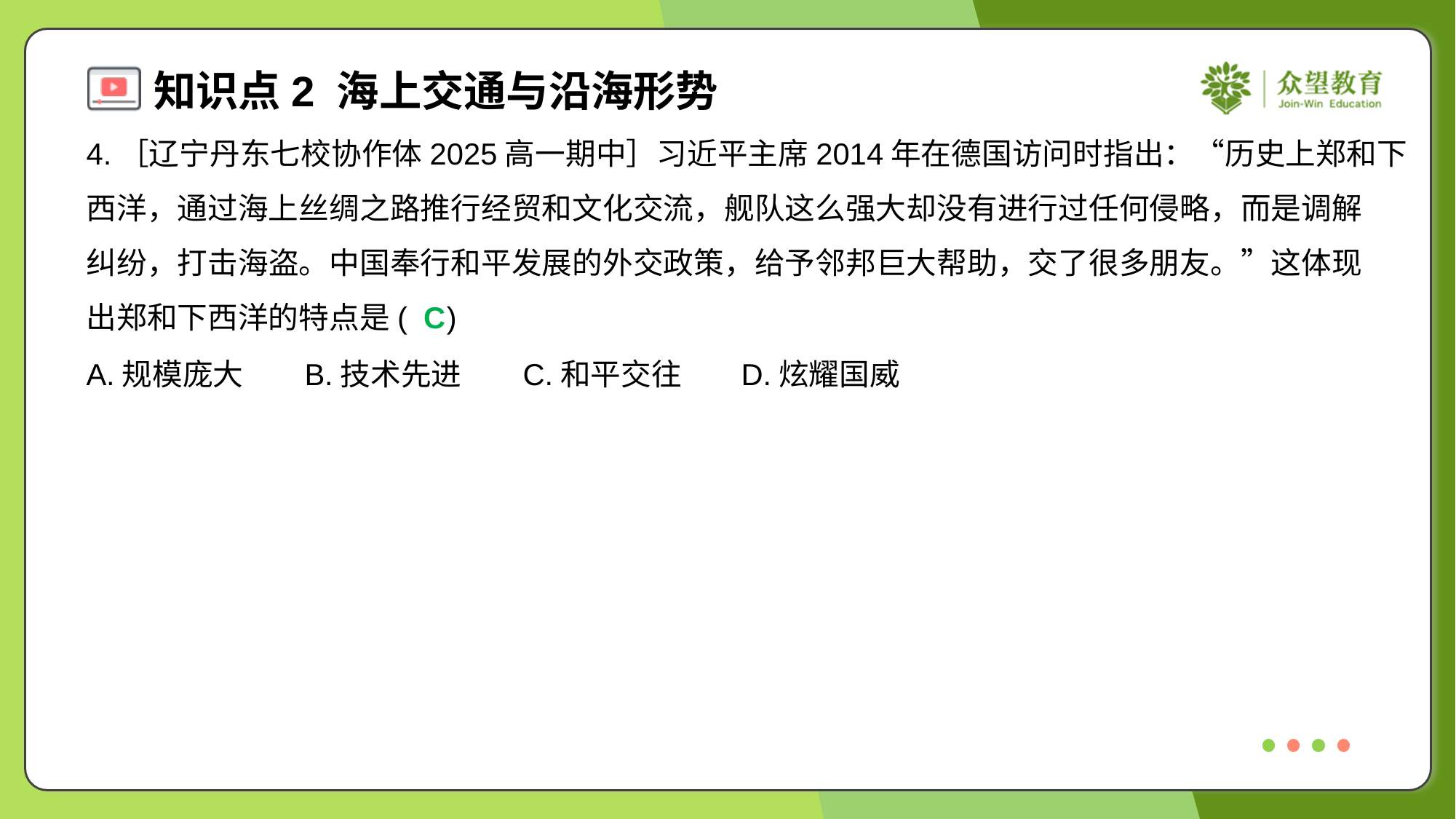

4.［辽宁丹东七校协作体2025高一期中］习近平主席2014年在德国访问时指出：“历史上郑和下
西洋，通过海上丝绸之路推行经贸和文化交流，舰队这么强大却没有进行过任何侵略，而是调解
纠纷，打击海盗。中国奉行和平发展的外交政策，给予邻邦巨大帮助，交了很多朋友。”这体现
出郑和下西洋的特点是(     )
C
A.规模庞大	B.技术先进	C.和平交往	D.炫耀国威